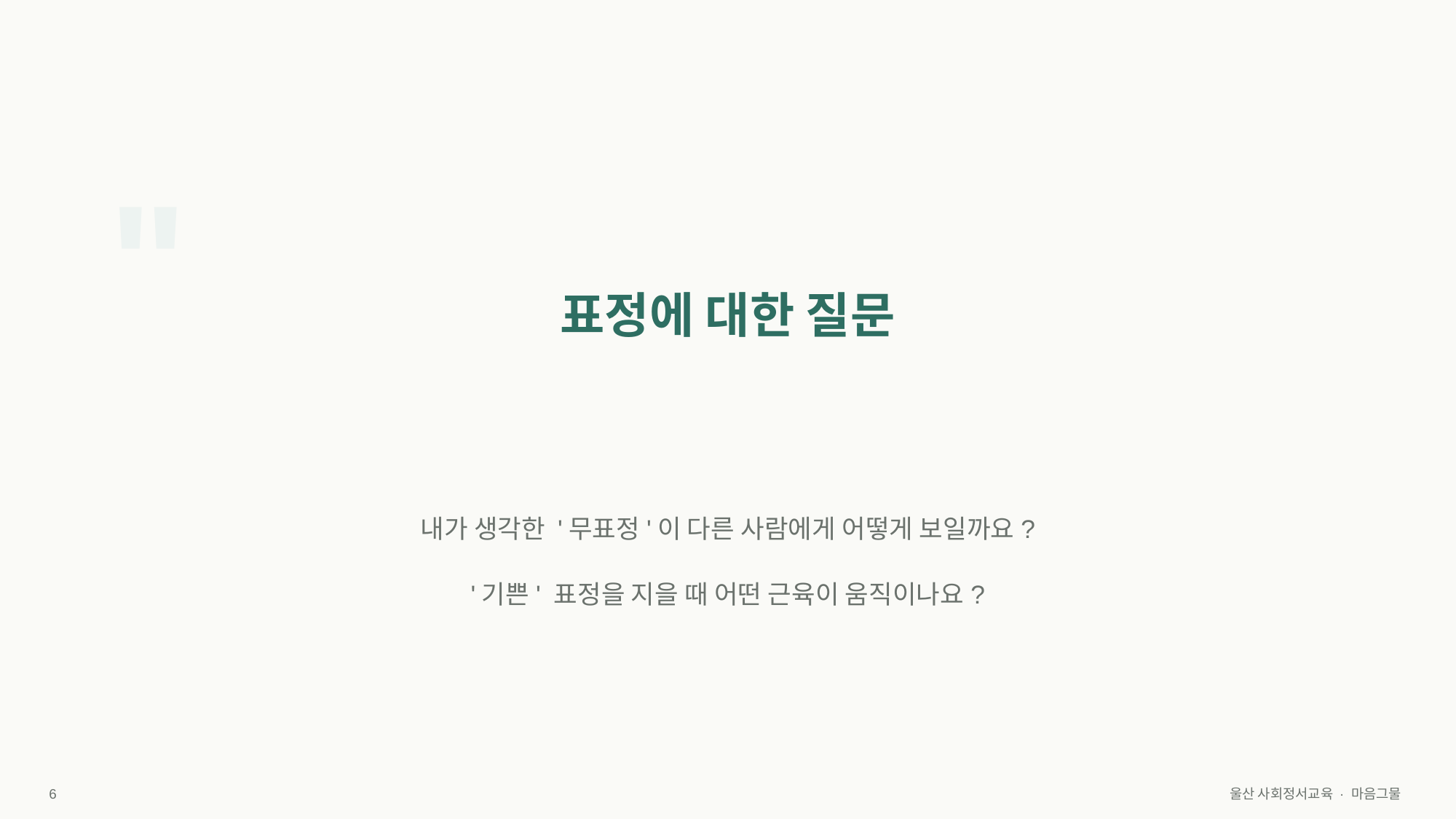

"
표정에 대한 질문
내가 생각한 '무표정'이 다른 사람에게 어떻게 보일까요?
'기쁜' 표정을 지을 때 어떤 근육이 움직이나요?
6
울산 사회정서교육 · 마음그물